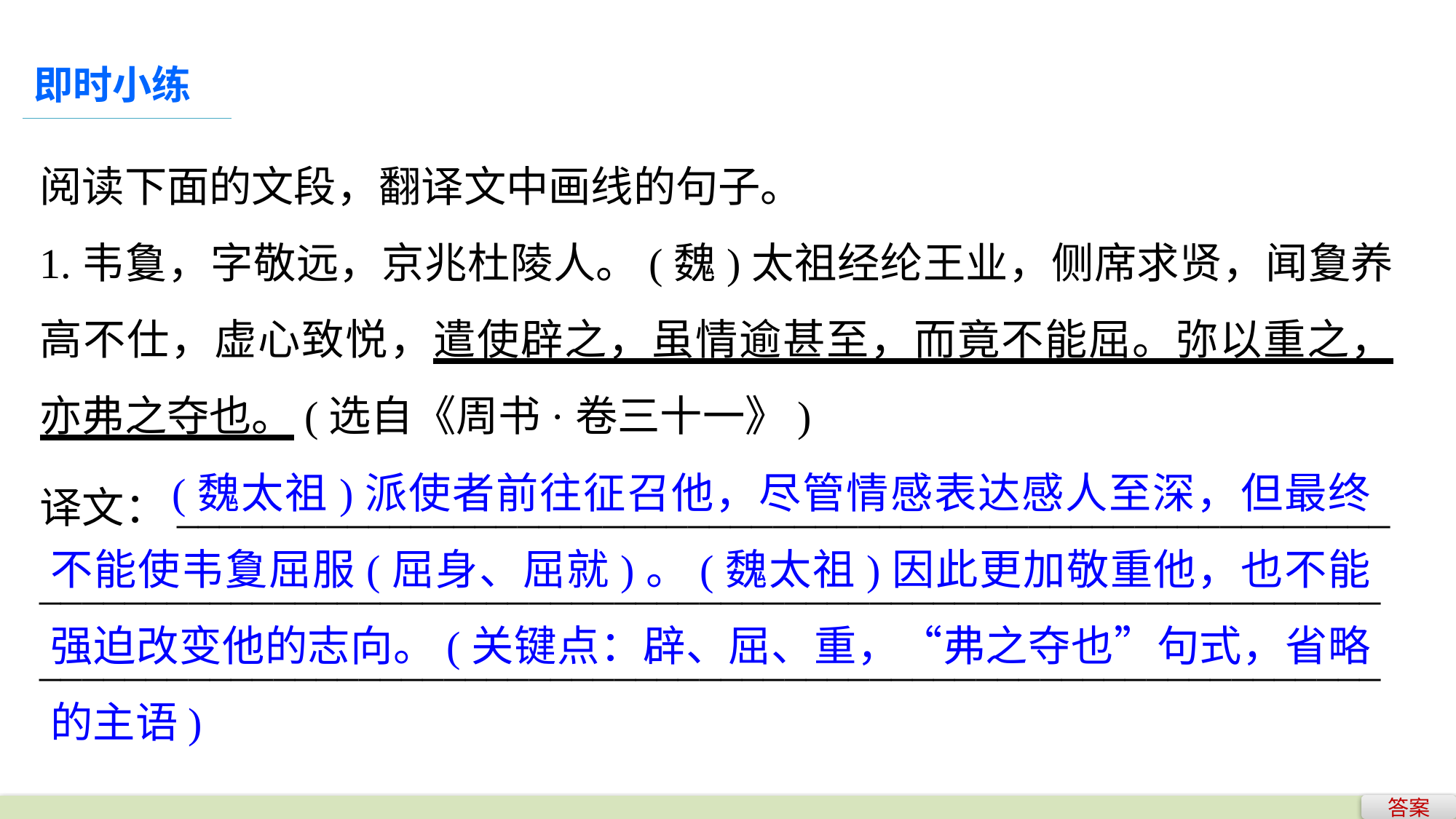

即时小练
阅读下面的文段，翻译文中画线的句子。
1.韦敻，字敬远，京兆杜陵人。(魏)太祖经纶王业，侧席求贤，闻夐养高不仕，虚心致悦，遣使辟之，虽情逾甚至，而竟不能屈。弥以重之，亦弗之夺也。(选自《周书·卷三十一》)
	 (魏太祖)派使者前往征召他，尽管情感表达感人至深，但最终不能使韦夐屈服(屈身、屈就)。(魏太祖)因此更加敬重他，也不能强迫改变他的志向。(关键点：辟、屈、重，“弗之夺也”句式，省略的主语)
译文：_________________________________________________________
_______________________________________________________________
_______________________________________________________________
答案